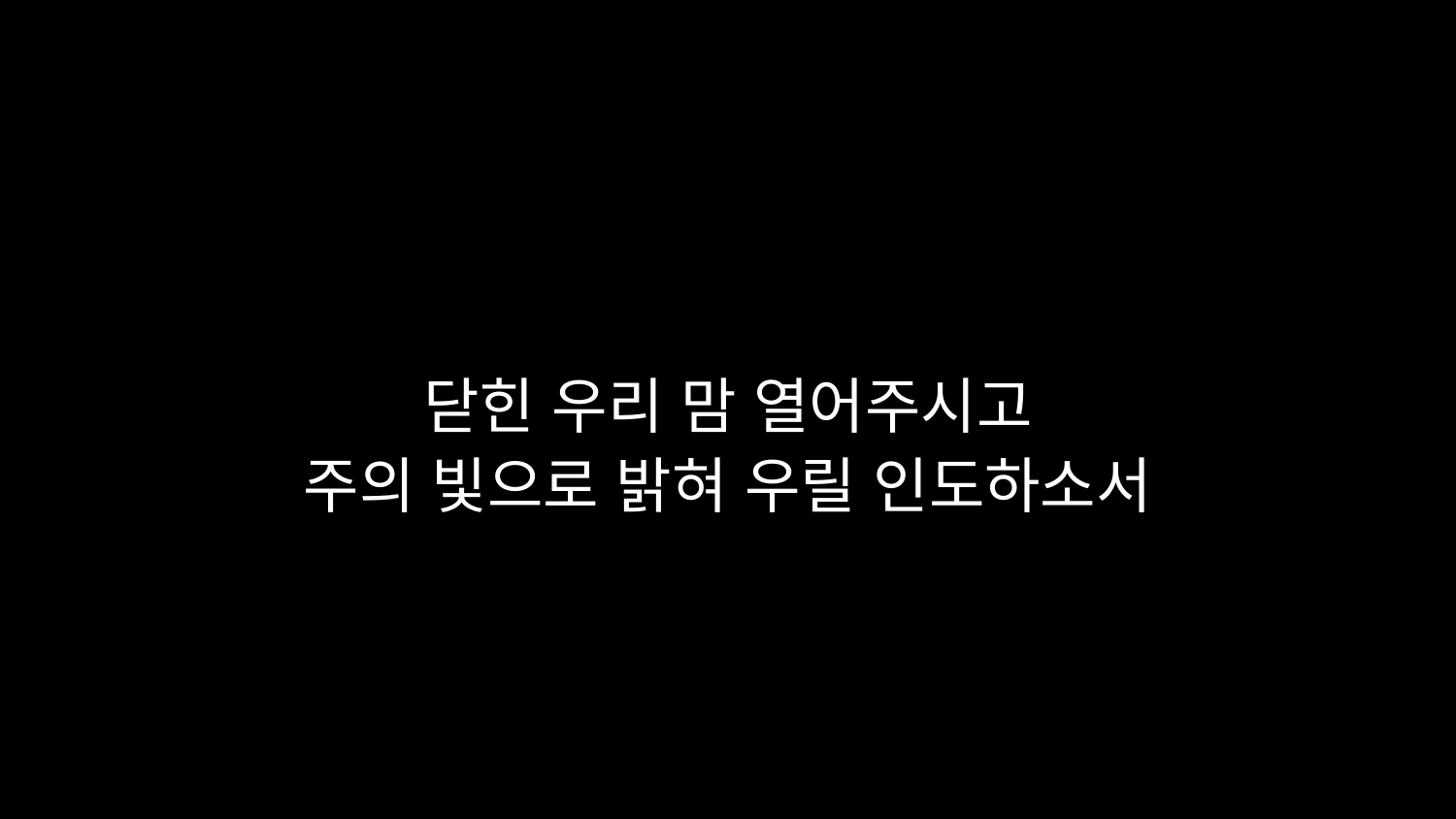

# 닫힌 우리 맘 열어주시고 주의 빛으로 밝혀 우릴 인도하소서